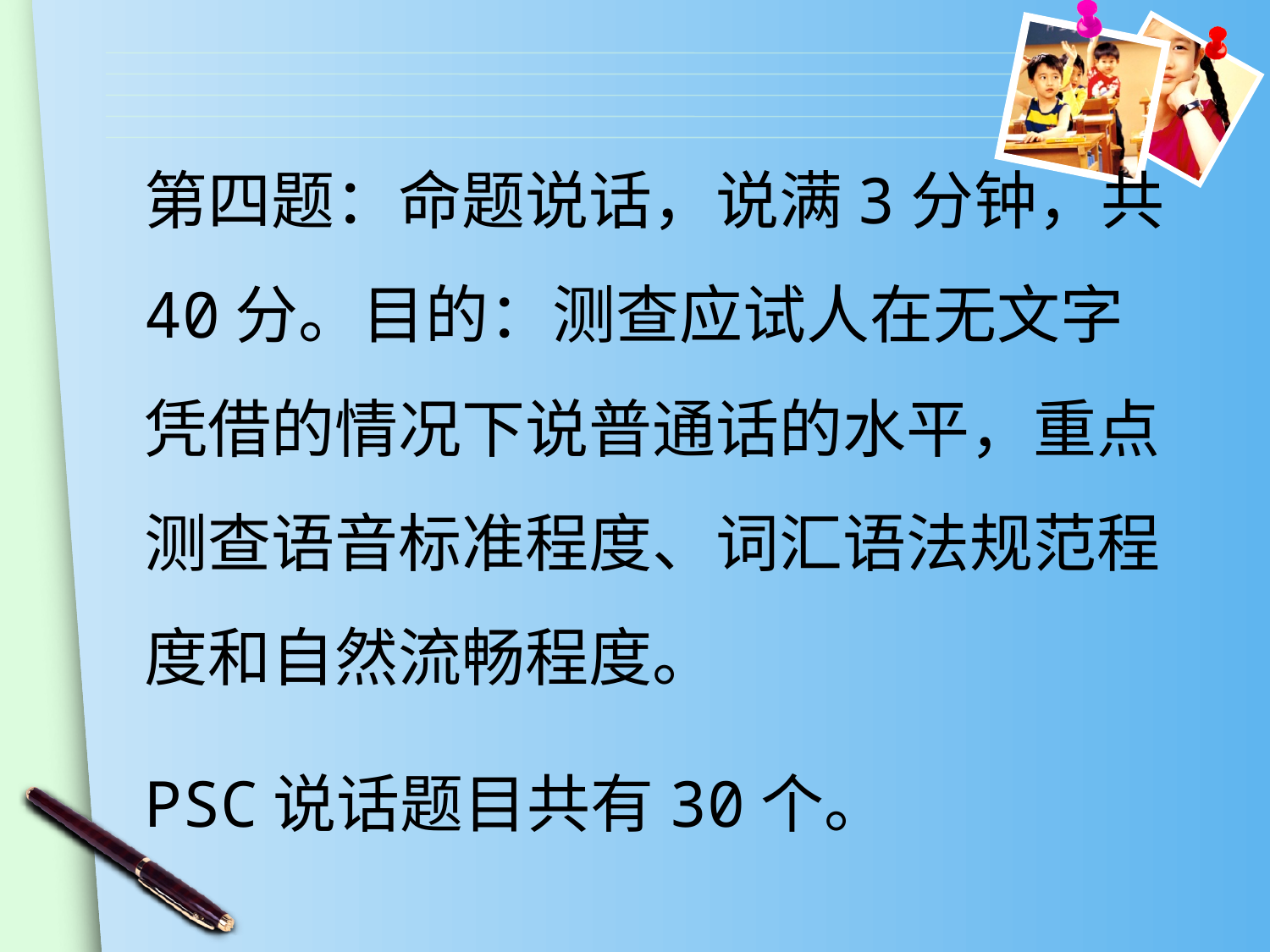

第四题：命题说话，说满3分钟，共40分。目的：测查应试人在无文字凭借的情况下说普通话的水平，重点测查语音标准程度、词汇语法规范程度和自然流畅程度。
PSC说话题目共有30个。